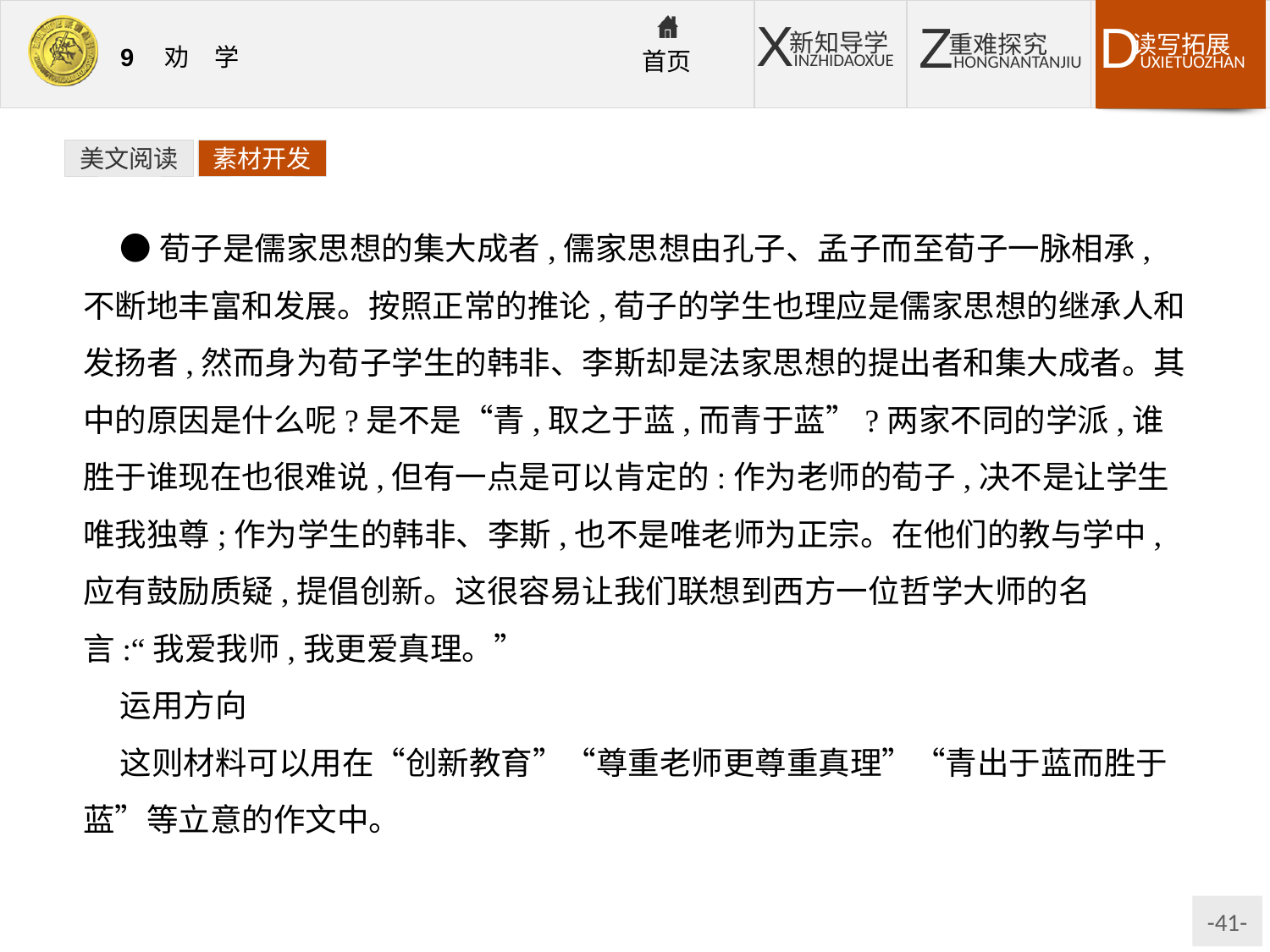

美文阅读
素材开发
●荀子是儒家思想的集大成者,儒家思想由孔子、孟子而至荀子一脉相承,不断地丰富和发展。按照正常的推论,荀子的学生也理应是儒家思想的继承人和发扬者,然而身为荀子学生的韩非、李斯却是法家思想的提出者和集大成者。其中的原因是什么呢?是不是“青,取之于蓝,而青于蓝”?两家不同的学派,谁胜于谁现在也很难说,但有一点是可以肯定的:作为老师的荀子,决不是让学生唯我独尊;作为学生的韩非、李斯,也不是唯老师为正宗。在他们的教与学中,应有鼓励质疑,提倡创新。这很容易让我们联想到西方一位哲学大师的名言:“我爱我师,我更爱真理。”
运用方向
这则材料可以用在“创新教育”“尊重老师更尊重真理”“青出于蓝而胜于蓝”等立意的作文中。